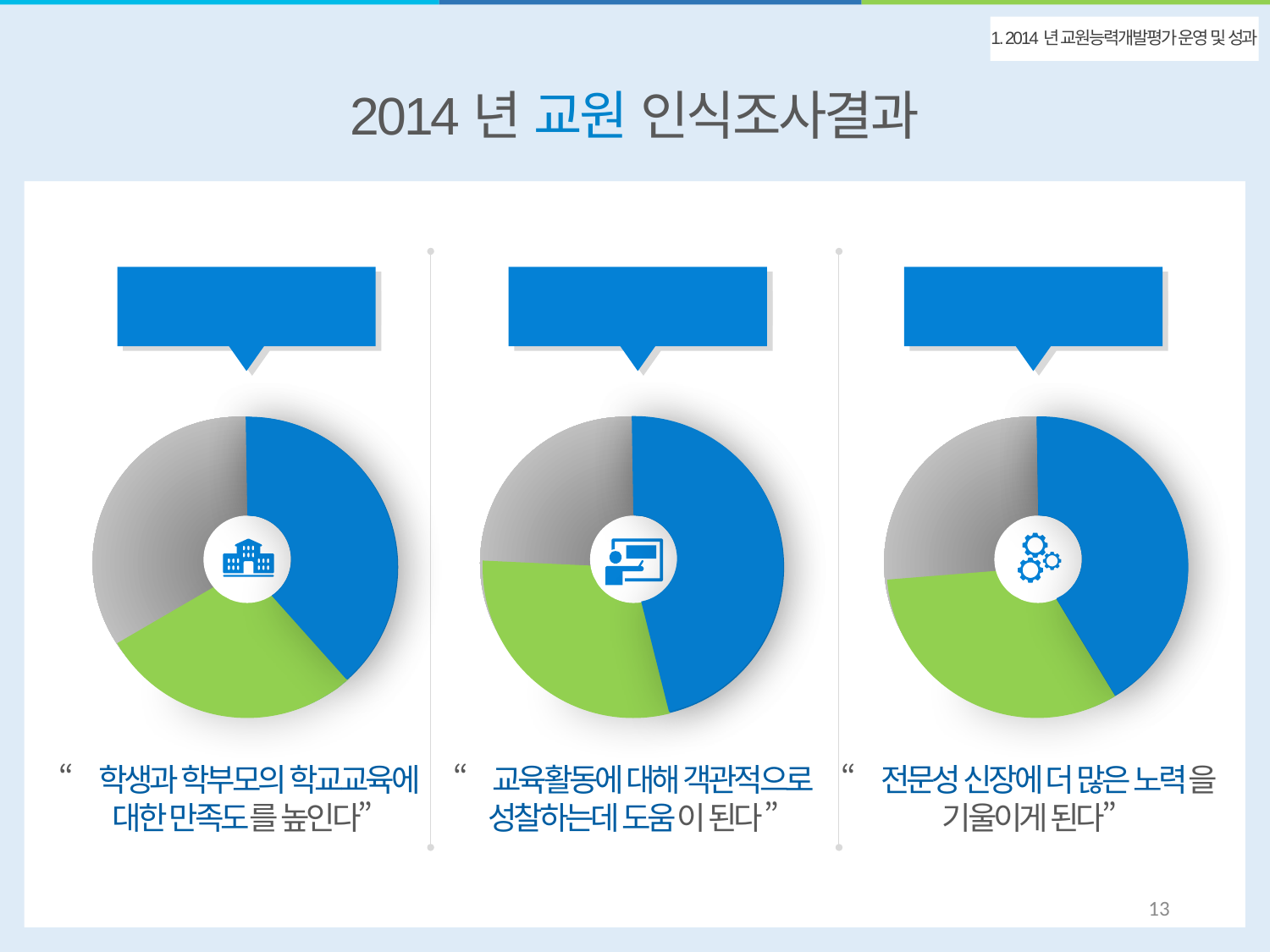

2014년 교원 인식조사결과

1. 2014년 교원능력개발평가 운영 및 성과

교육발전 기여

교육발전 기여

교원전문성 신장

교육발전 기여

긍정적 변화

교육발전 기여

긍정
46.4%

긍정
44.3%

긍정
37.4%

부정
33.1%
보통
29.5%
긍정
37.4%

부정
24.4%
보통
29.9%
긍정
46.4%

부정
25.3%
보통
30.1%
긍정
44.3%

“학생과 학부모의 학교교육에
대한 만족도를 높인다”
“교육활동에 대해 객관적으로
성찰하는데 도움이 된다 ”
“전문성 신장에 더 많은 노력을
기울이게 된다”
13